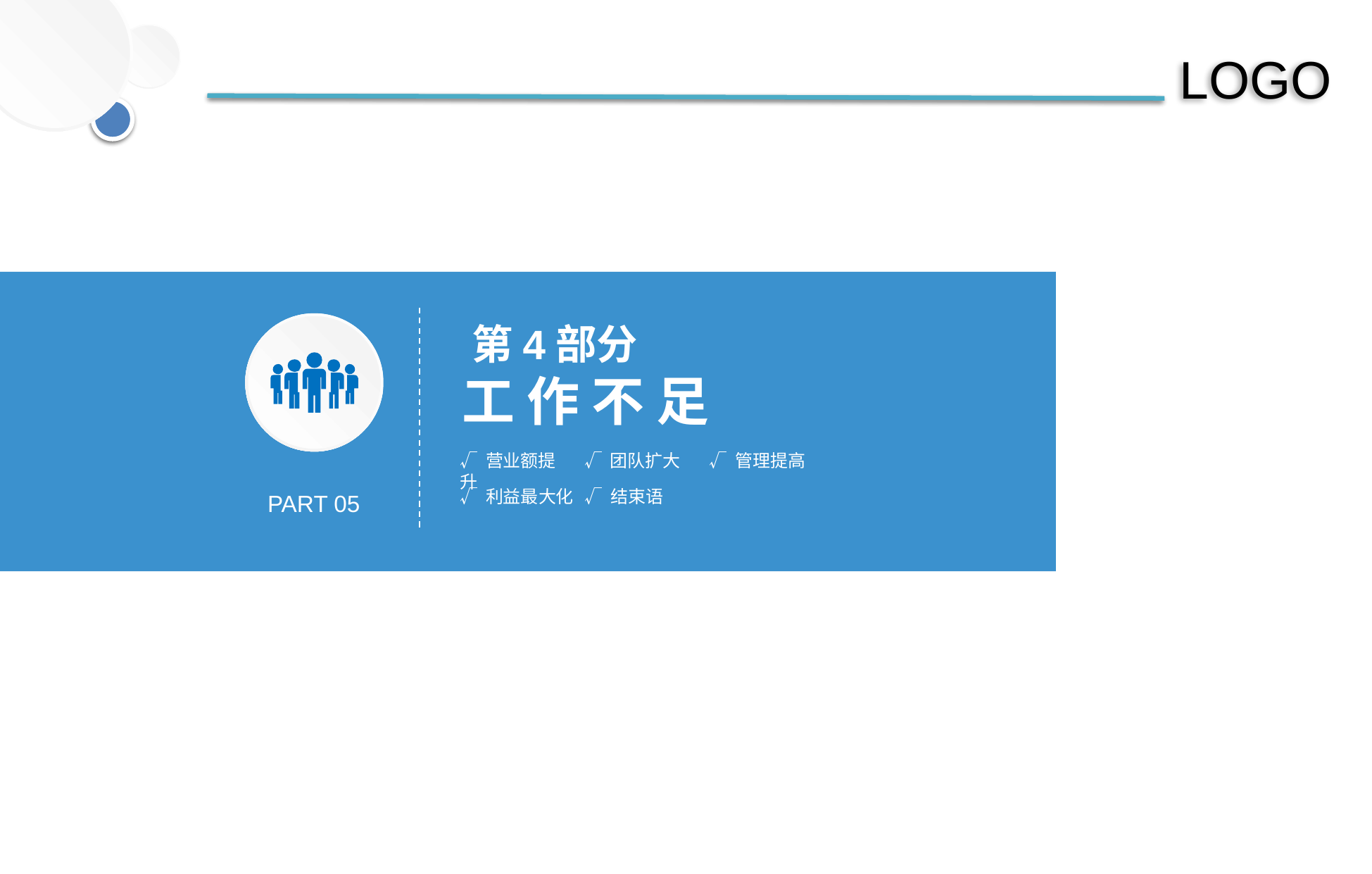

第4部分
工 作 不 足

√ 营业额提升
√ 团队扩大
√ 管理提高
√ 利益最大化
√ 结束语
PART 05